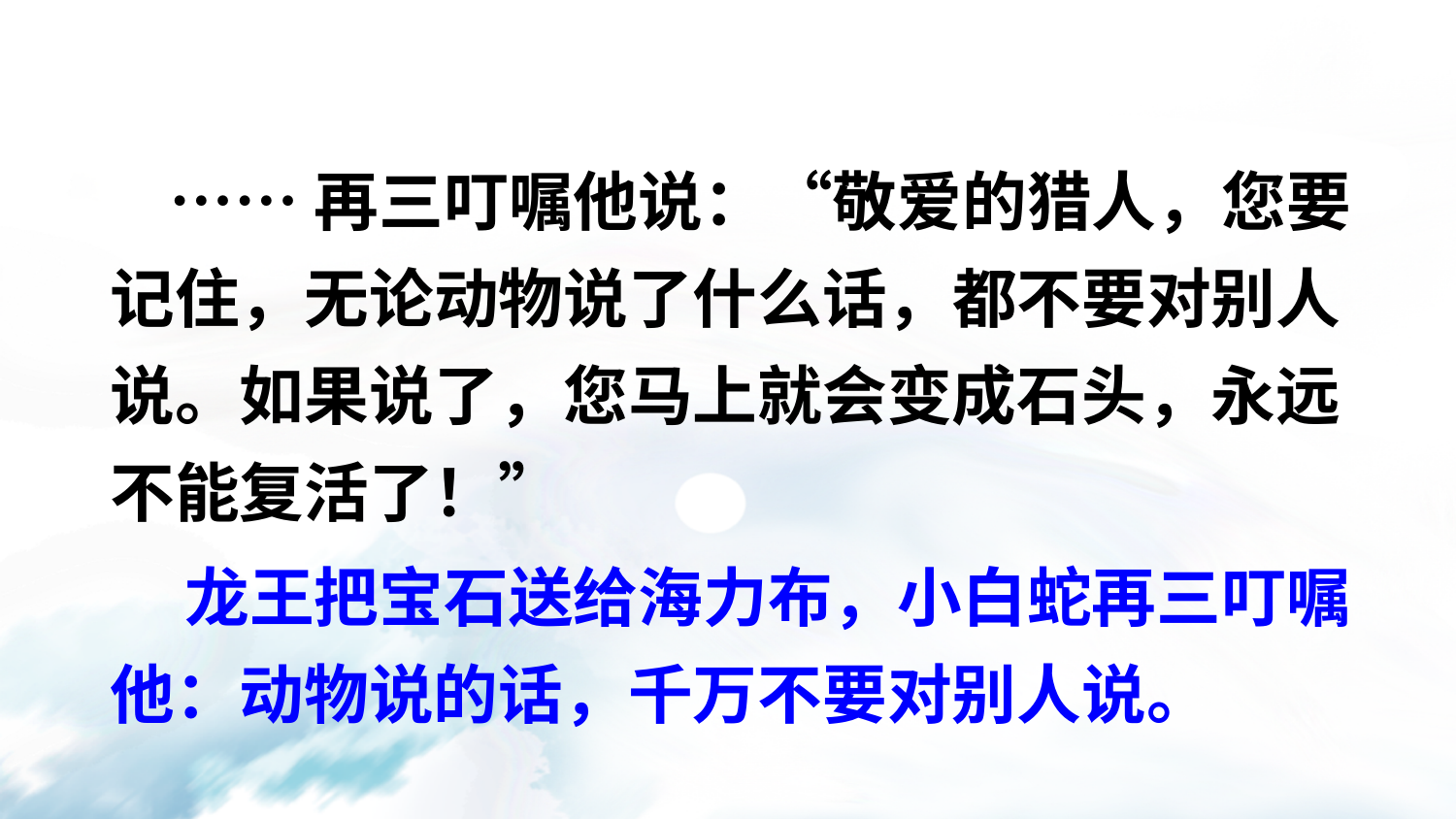

……再三叮嘱他说：“敬爱的猎人，您要记住，无论动物说了什么话，都不要对别人说。如果说了，您马上就会变成石头，永远不能复活了！”
    龙王把宝石送给海力布，小白蛇再三叮嘱他：动物说的话，千万不要对别人说。